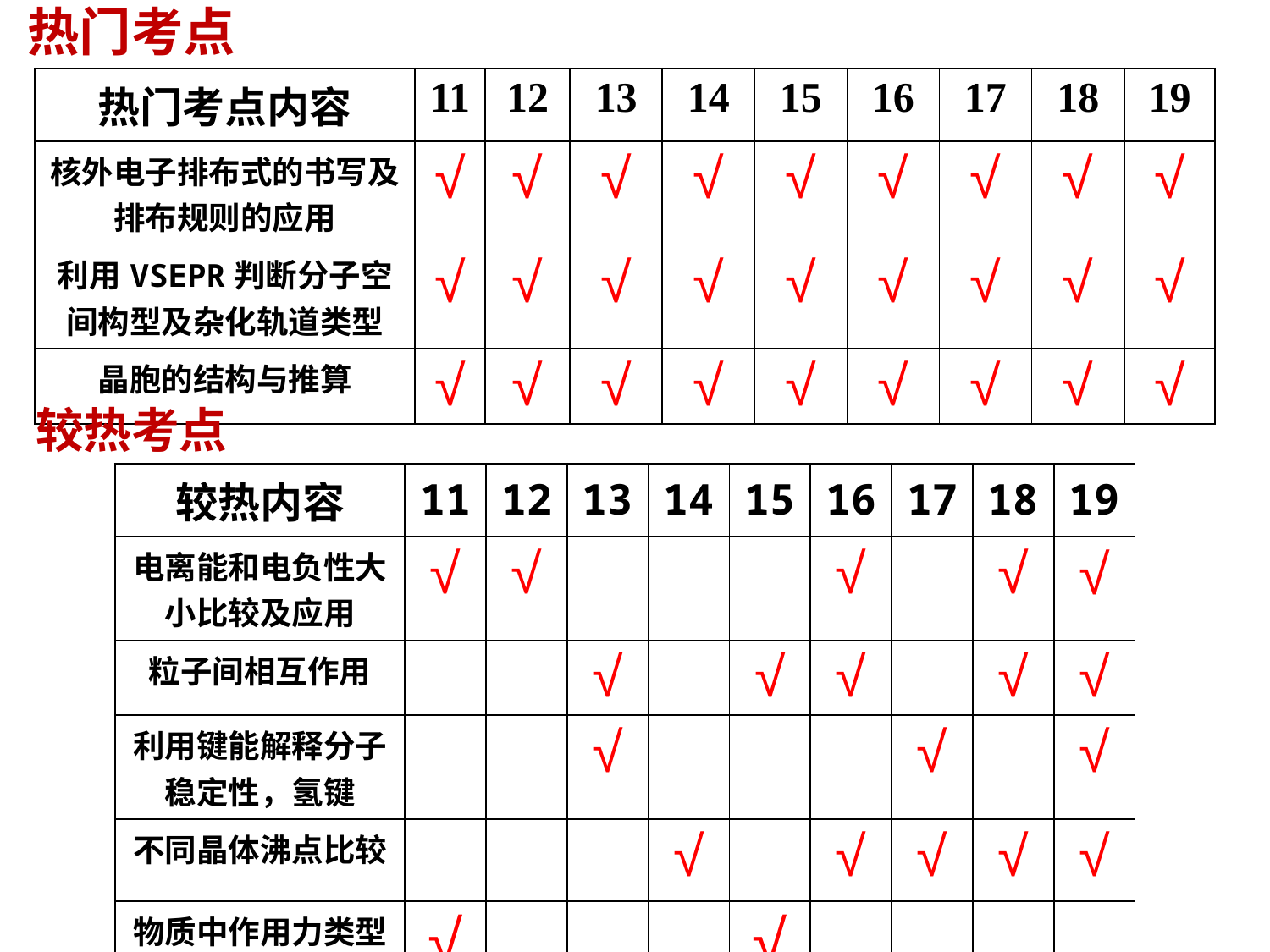

热门考点
| 热门考点内容 | 11 | 12 | 13 | 14 | 15 | 16 | 17 | 18 | 19 |
| --- | --- | --- | --- | --- | --- | --- | --- | --- | --- |
| 核外电子排布式的书写及排布规则的应用 | √ | √ | √ | √ | √ | √ | √ | √ | √ |
| 利用VSEPR判断分子空间构型及杂化轨道类型 | √ | √ | √ | √ | √ | √ | √ | √ | √ |
| 晶胞的结构与推算 | √ | √ | √ | √ | √ | √ | √ | √ | √ |
较热考点
| 较热内容 | 11 | 12 | 13 | 14 | 15 | 16 | 17 | 18 | 19 |
| --- | --- | --- | --- | --- | --- | --- | --- | --- | --- |
| 电离能和电负性大小比较及应用 | √ | √ |  |  |  | √ |  | √ | √ |
| 粒子间相互作用 |  |  | √ |  | √ | √ |  | √ | √ |
| 利用键能解释分子稳定性，氢键 |  |  | √ |  |  |  | √ |  | √ |
| 不同晶体沸点比较 |  |  |  | √ |  | √ | √ | √ | √ |
| 物质中作用力类型 | √ |  |  |  | √ |  |  |  |  |